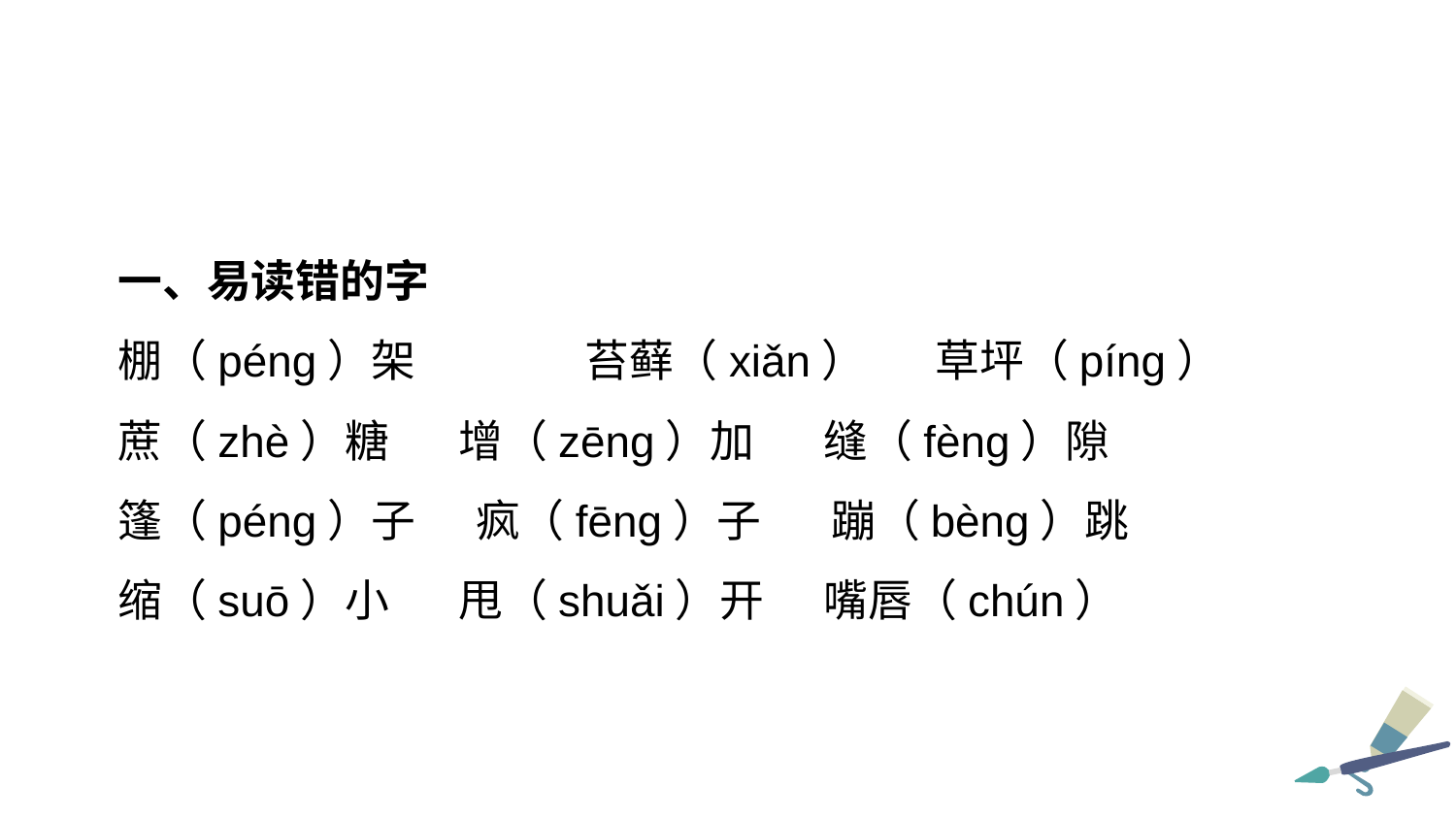

一、易读错的字
棚（péng）架	   苔藓（xiǎn）       草坪（píng）
蔗（zhè）糖       增（zēng）加       缝（fèng）隙
篷（péng）子      疯（fēng）子       蹦（bèng）跳
缩（suō）小       甩（shuǎi）开      嘴唇（chún）